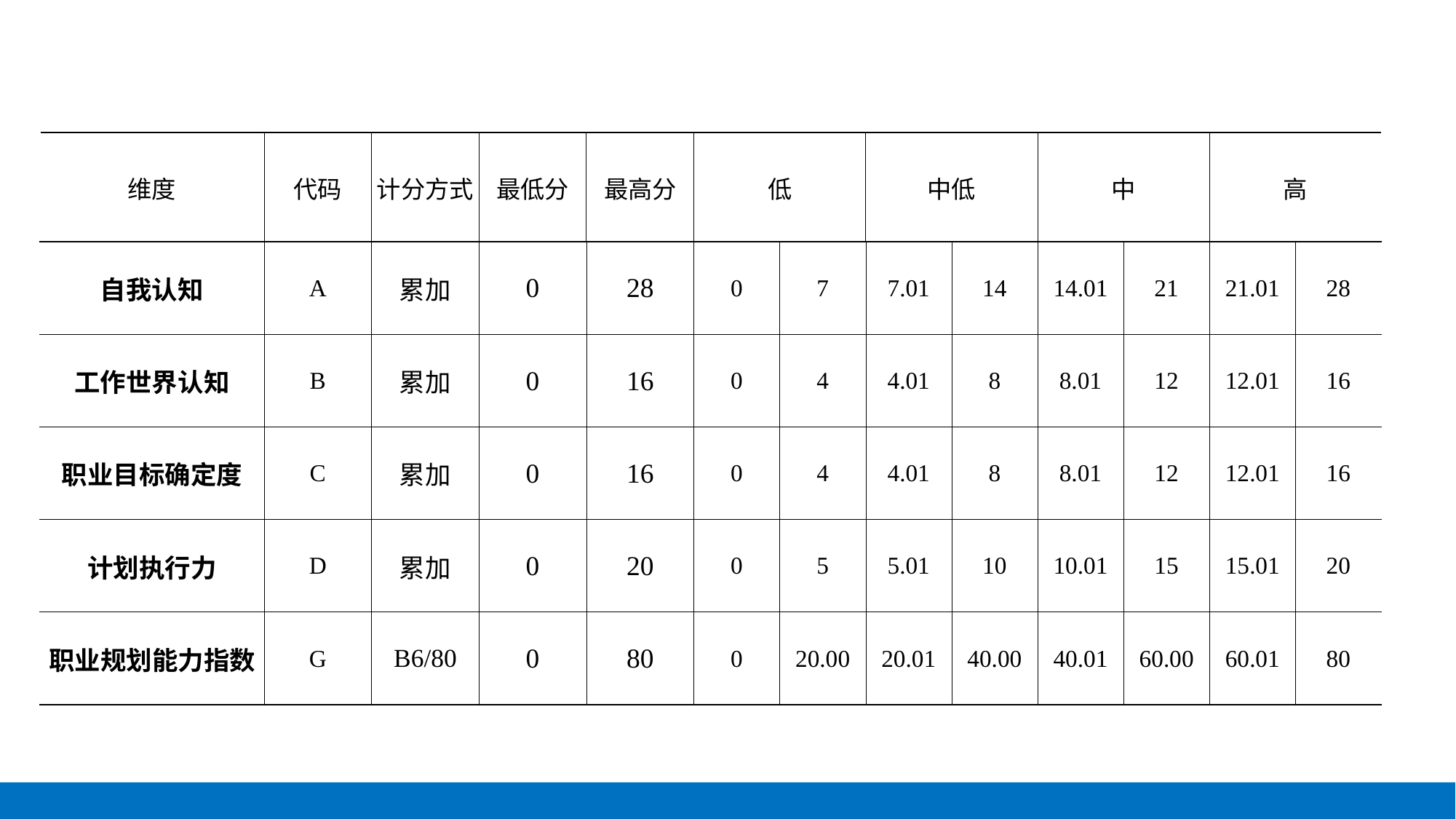

| 维度 | 代码 | 计分方式 | 最低分 | 最高分 | 低 |  | 中低 |  | 中 |  | 高 |  |
| --- | --- | --- | --- | --- | --- | --- | --- | --- | --- | --- | --- | --- |
| 自我认知 | A | 累加 | 0 | 28 | 0 | 7 | 7.01 | 14 | 14.01 | 21 | 21.01 | 28 |
| 工作世界认知 | B | 累加 | 0 | 16 | 0 | 4 | 4.01 | 8 | 8.01 | 12 | 12.01 | 16 |
| 职业目标确定度 | C | 累加 | 0 | 16 | 0 | 4 | 4.01 | 8 | 8.01 | 12 | 12.01 | 16 |
| 计划执行力 | D | 累加 | 0 | 20 | 0 | 5 | 5.01 | 10 | 10.01 | 15 | 15.01 | 20 |
| 职业规划能力指数 | G | B6/80 | 0 | 80 | 0 | 20.00 | 20.01 | 40.00 | 40.01 | 60.00 | 60.01 | 80 |